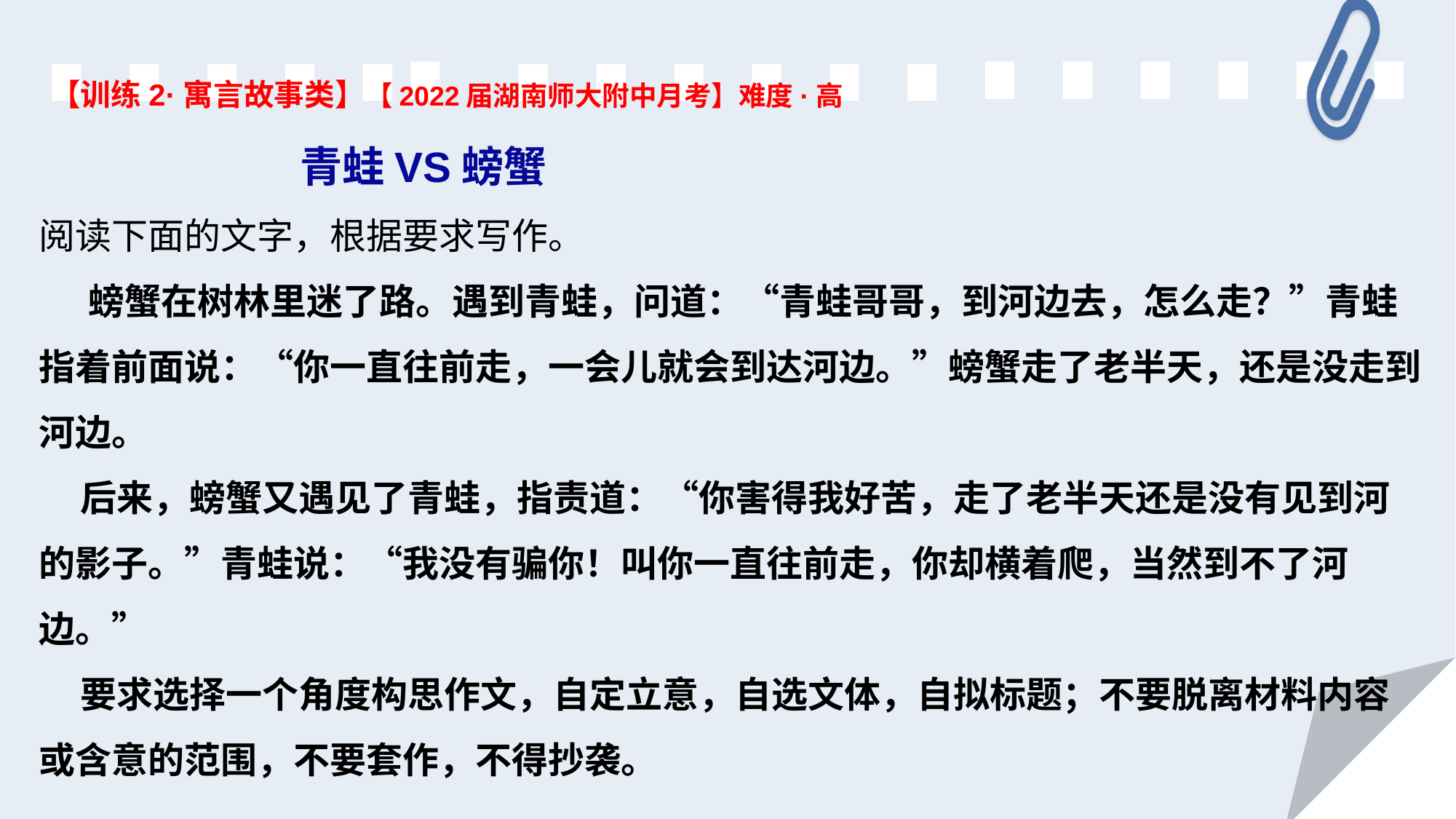

【训练2·寓言故事类】【2022届湖南师大附中月考】难度·高
                          青蛙VS螃蟹
阅读下面的文字，根据要求写作。
     螃蟹在树林里迷了路。遇到青蛙，问道：“青蛙哥哥，到河边去，怎么走？”青蛙指着前面说：“你一直往前走，一会儿就会到达河边。”螃蟹走了老半天，还是没走到河边。
    后来，螃蟹又遇见了青蛙，指责道：“你害得我好苦，走了老半天还是没有见到河的影子。”青蛙说：“我没有骗你！叫你一直往前走，你却横着爬，当然到不了河边。”
    要求选择一个角度构思作文，自定立意，自选文体，自拟标题；不要脱离材料内容或含意的范围，不要套作，不得抄袭。
34